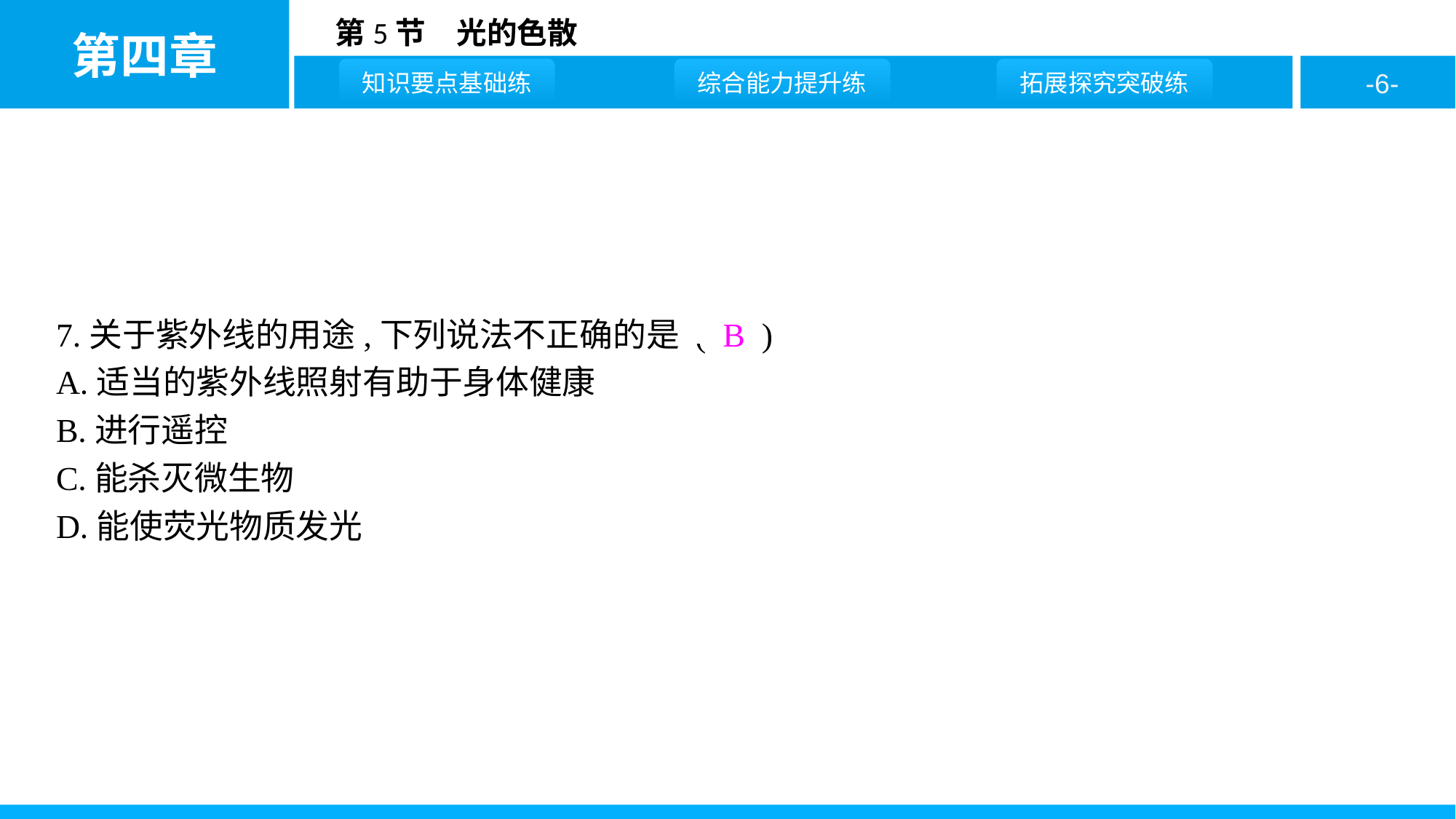

7.关于紫外线的用途,下列说法不正确的是 (  B  )
A.适当的紫外线照射有助于身体健康
B.进行遥控
C.能杀灭微生物
D.能使荧光物质发光